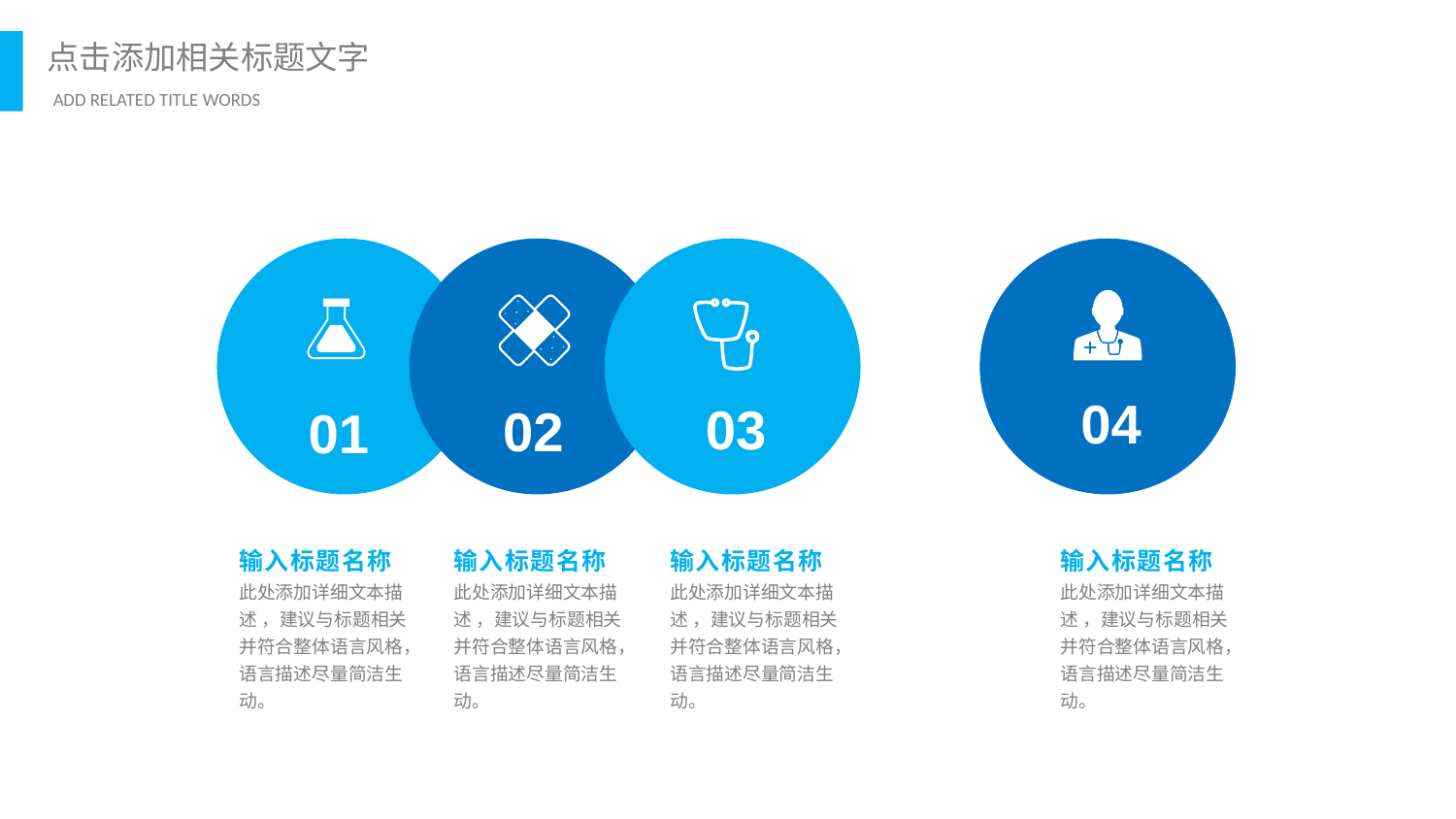

01

02

03

04

输入标题名称
此处添加详细文本描
述 ，建议与标题相关
并符合整体语言风格，
语言描述尽量简洁生
动。
输入标题名称
此处添加详细文本描
述 ，建议与标题相关
并符合整体语言风格，
语言描述尽量简洁生
动。
输入标题名称
此处添加详细文本描
述 ，建议与标题相关
并符合整体语言风格，
语言描述尽量简洁生
动。
输入标题名称
此处添加详细文本描
述 ，建议与标题相关
并符合整体语言风格，
语言描述尽量简洁生
动。